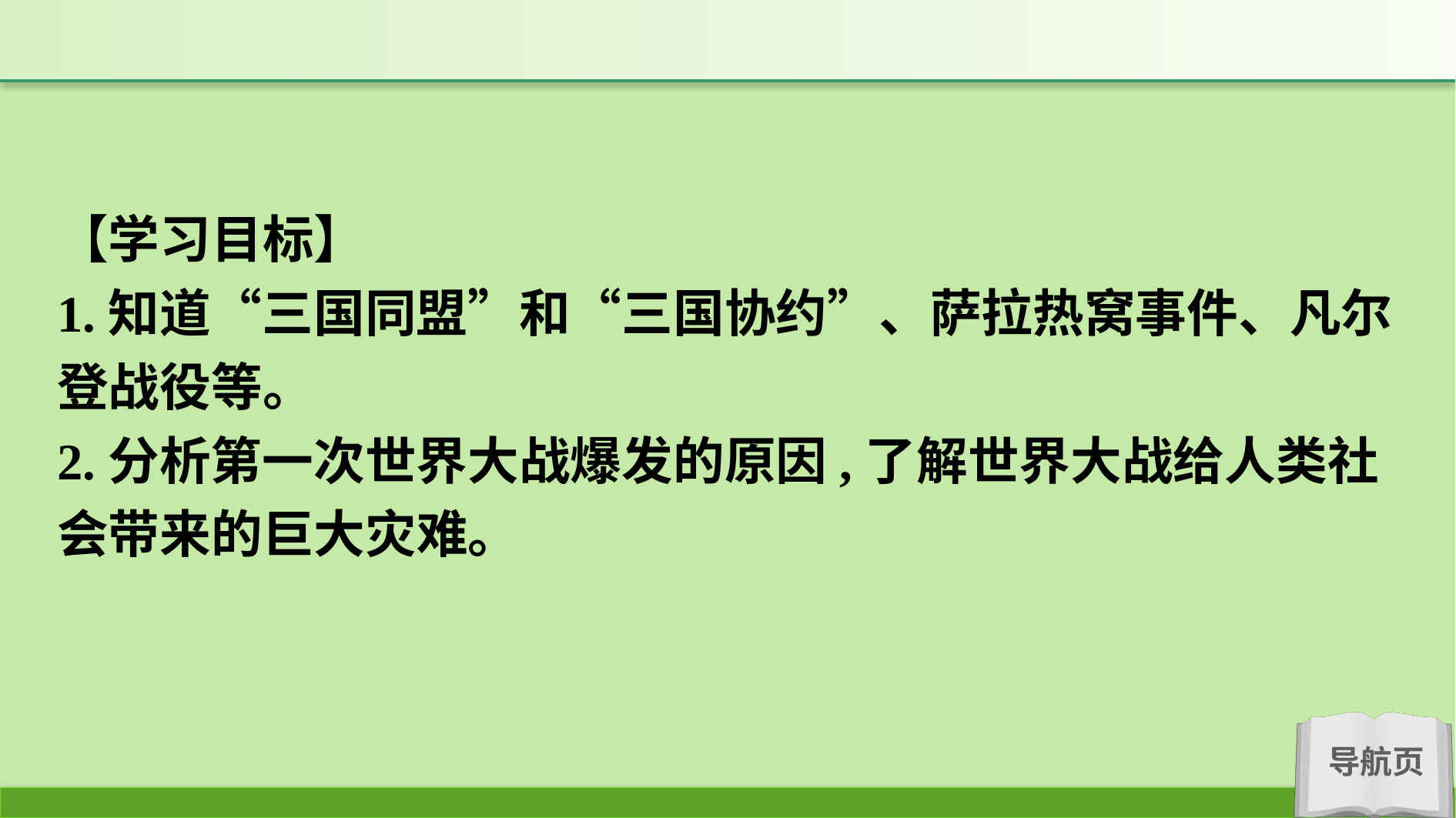

【学习目标】
1.知道“三国同盟”和“三国协约”、萨拉热窝事件、凡尔登战役等。
2.分析第一次世界大战爆发的原因,了解世界大战给人类社会带来的巨大灾难。